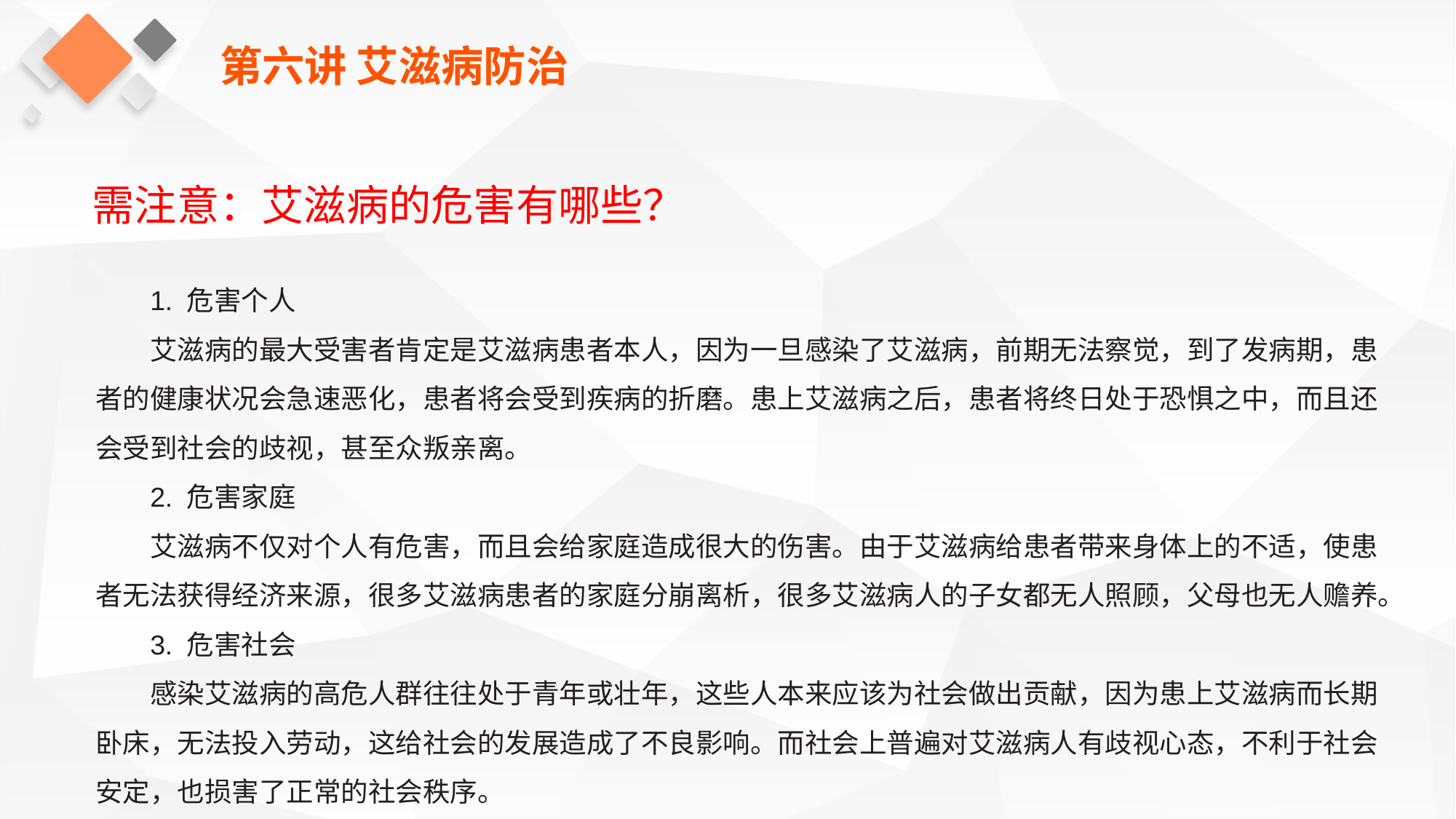

第六讲 艾滋病防治
需注意：艾滋病的危害有哪些？
1. 危害个人
艾滋病的最大受害者肯定是艾滋病患者本人，因为一旦感染了艾滋病，前期无法察觉，到了发病期，患者的健康状况会急速恶化，患者将会受到疾病的折磨。患上艾滋病之后，患者将终日处于恐惧之中，而且还会受到社会的歧视，甚至众叛亲离。
2. 危害家庭
艾滋病不仅对个人有危害，而且会给家庭造成很大的伤害。由于艾滋病给患者带来身体上的不适，使患者无法获得经济来源，很多艾滋病患者的家庭分崩离析，很多艾滋病人的子女都无人照顾，父母也无人赡养。
3. 危害社会
感染艾滋病的高危人群往往处于青年或壮年，这些人本来应该为社会做出贡献，因为患上艾滋病而长期卧床，无法投入劳动，这给社会的发展造成了不良影响。而社会上普遍对艾滋病人有歧视心态，不利于社会安定，也损害了正常的社会秩序。